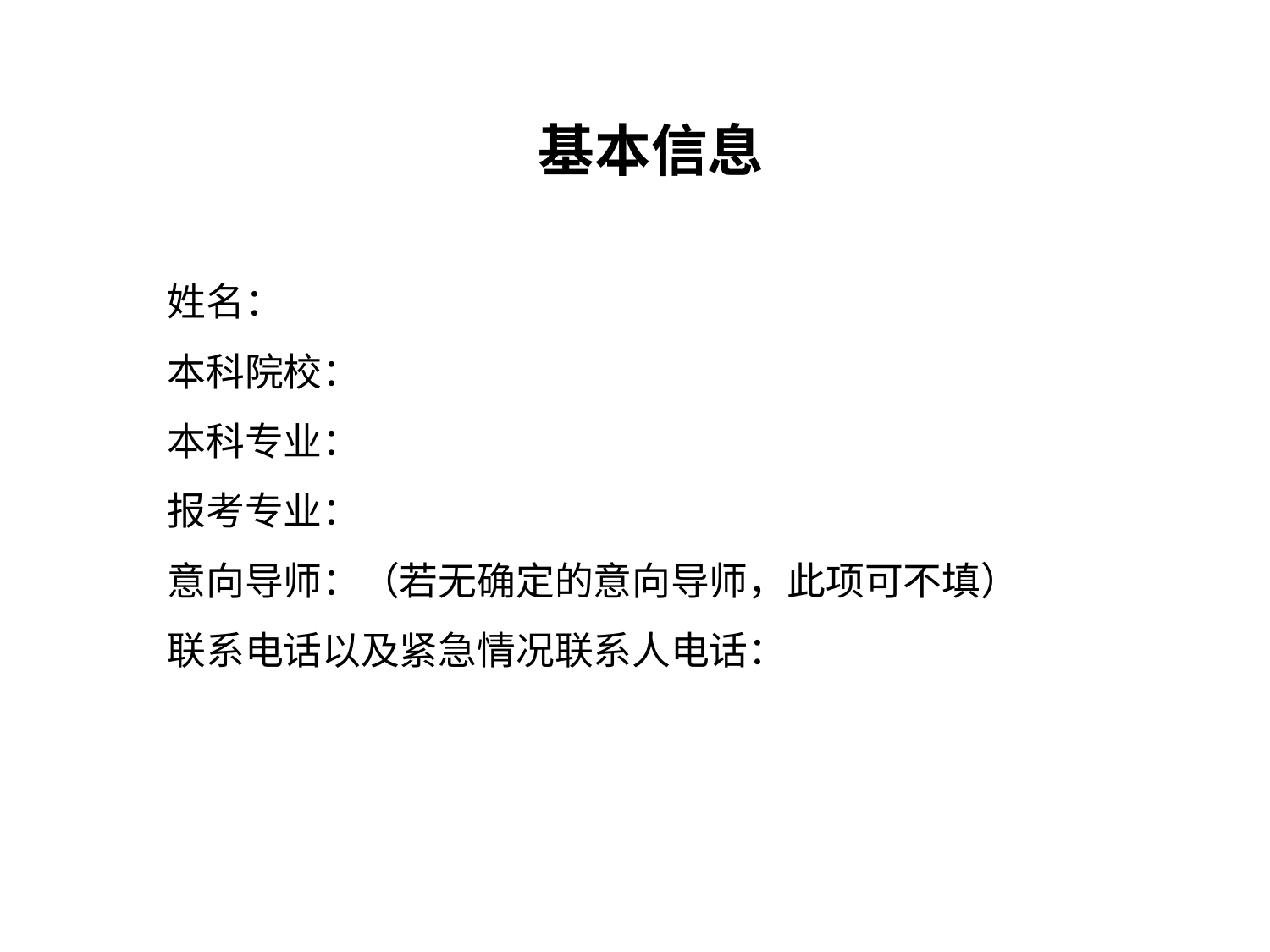

基本信息
姓名：
本科院校：
本科专业：
报考专业：
意向导师：（若无确定的意向导师，此项可不填）
联系电话以及紧急情况联系人电话：